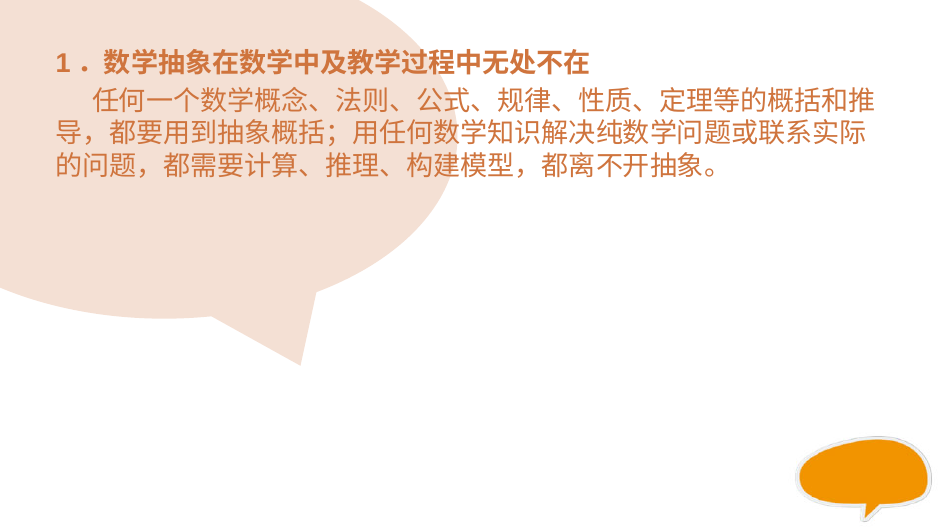

#
1．数学抽象在数学中及教学过程中无处不在
     任何一个数学概念、法则、公式、规律、性质、定理等的概括和推导，都要用到抽象概括；用任何数学知识解决纯数学问题或联系实际的问题，都需要计算、推理、构建模型，都离不开抽象。